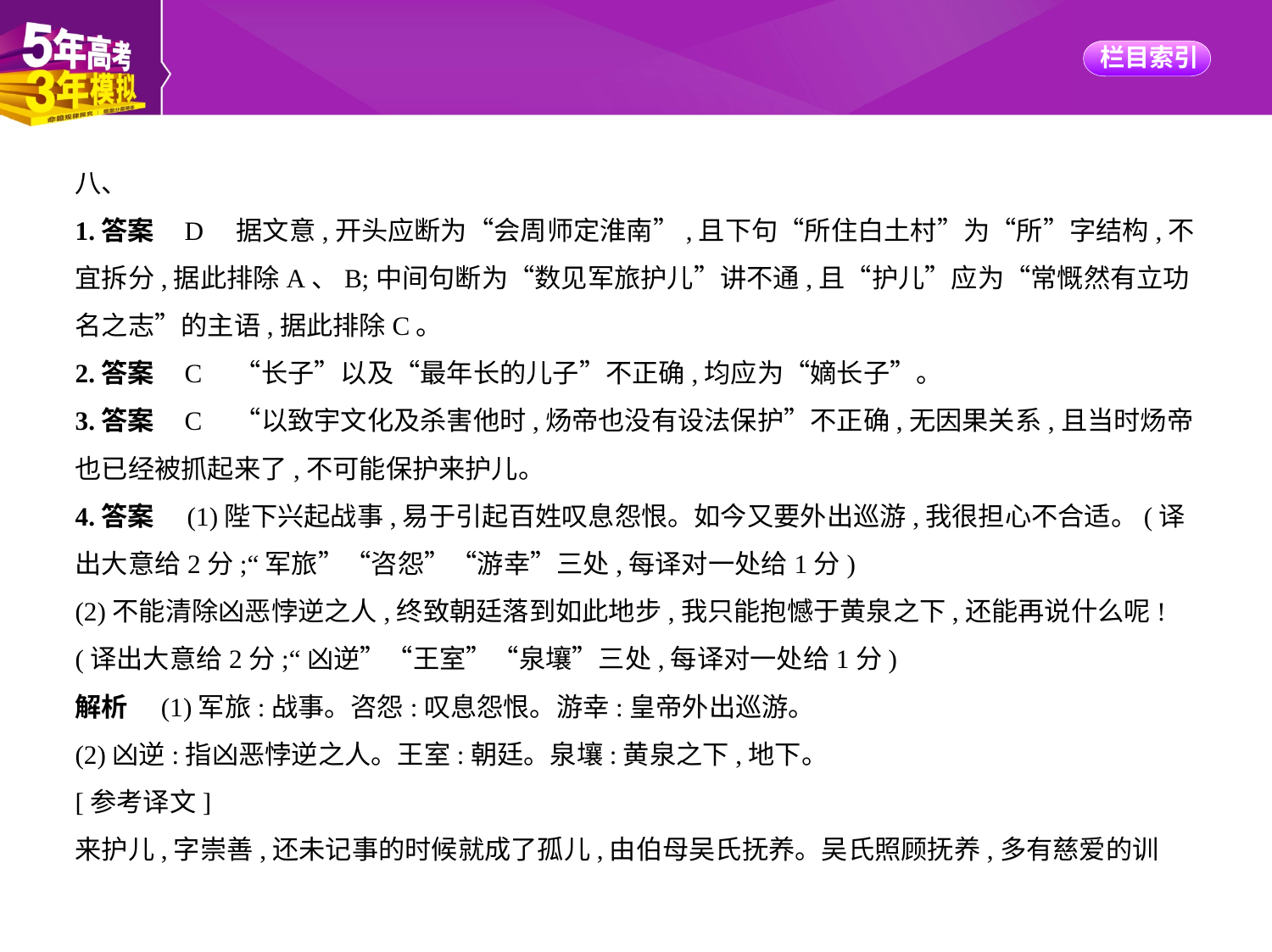

八、
1.答案    D　据文意,开头应断为“会周师定淮南”,且下句“所住白土村”为“所”字结构,不
宜拆分,据此排除A、B;中间句断为“数见军旅护儿”讲不通,且“护儿”应为“常慨然有立功
名之志”的主语,据此排除C。
2.答案    C　“长子”以及“最年长的儿子”不正确,均应为“嫡长子”。
3.答案    C　“以致宇文化及杀害他时,炀帝也没有设法保护”不正确,无因果关系,且当时炀帝
也已经被抓起来了,不可能保护来护儿。
4.答案　(1)陛下兴起战事,易于引起百姓叹息怨恨。如今又要外出巡游,我很担心不合适。(译
出大意给2分;“军旅”“咨怨”“游幸”三处,每译对一处给1分)
(2)不能清除凶恶悖逆之人,终致朝廷落到如此地步,我只能抱憾于黄泉之下,还能再说什么呢!
(译出大意给2分;“凶逆”“王室”“泉壤”三处,每译对一处给1分)
解析　(1)军旅:战事。咨怨:叹息怨恨。游幸:皇帝外出巡游。
(2)凶逆:指凶恶悖逆之人。王室:朝廷。泉壤:黄泉之下,地下。
[参考译文]
来护儿,字崇善,还未记事的时候就成了孤儿,由伯母吴氏抚养。吴氏照顾抚养,多有慈爱的训